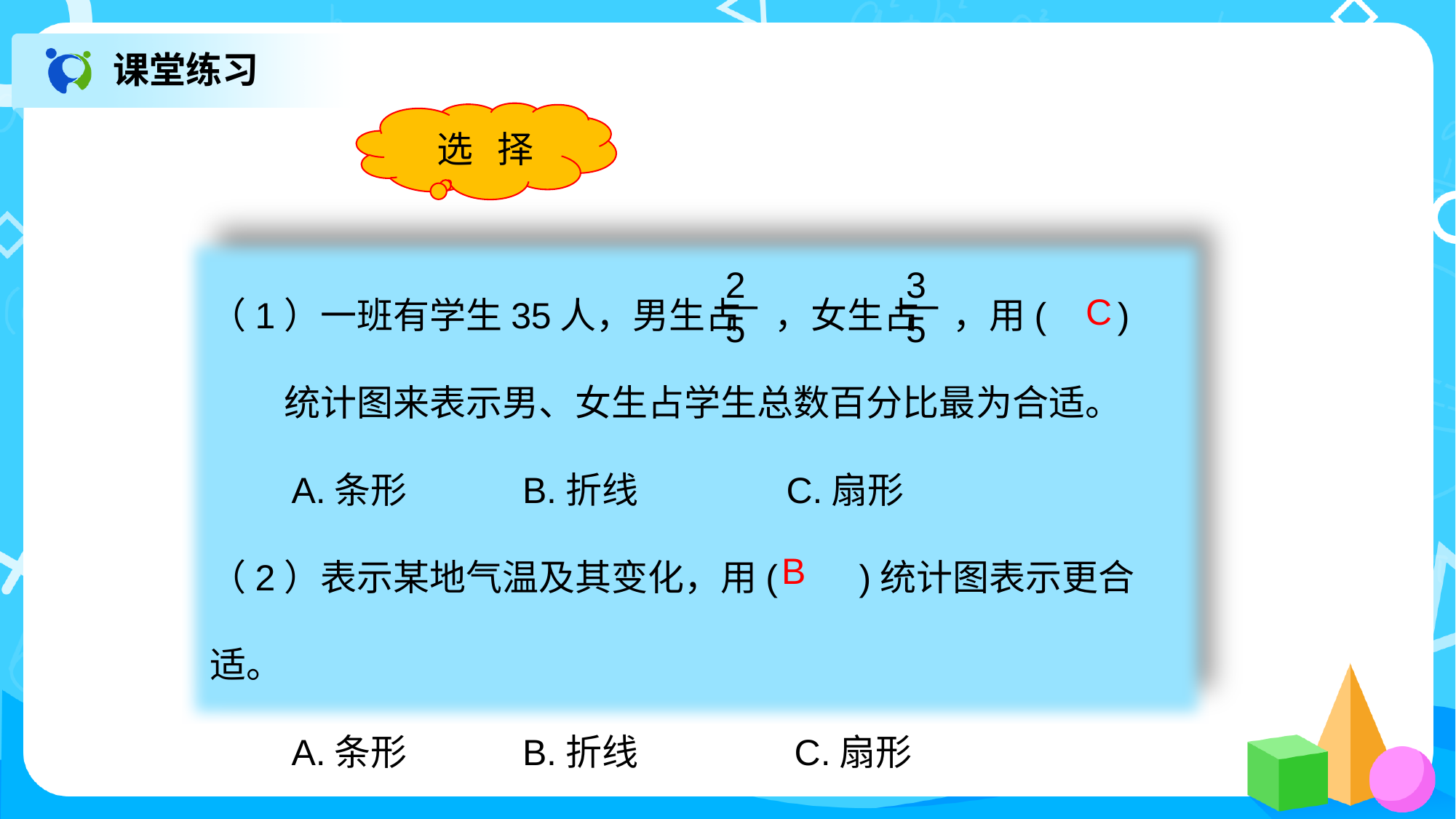

课堂练习

选   择

（1）一班有学生35人，男生占    ，女生占    ，用(       )
        统计图来表示男、女生占学生总数百分比最为合适。
        A.条形             B.折线                 C.扇形
（2）表示某地气温及其变化，用(        )统计图表示更合适。
        A.条形             B.折线                  C.扇形
2
5

3
5

C
B